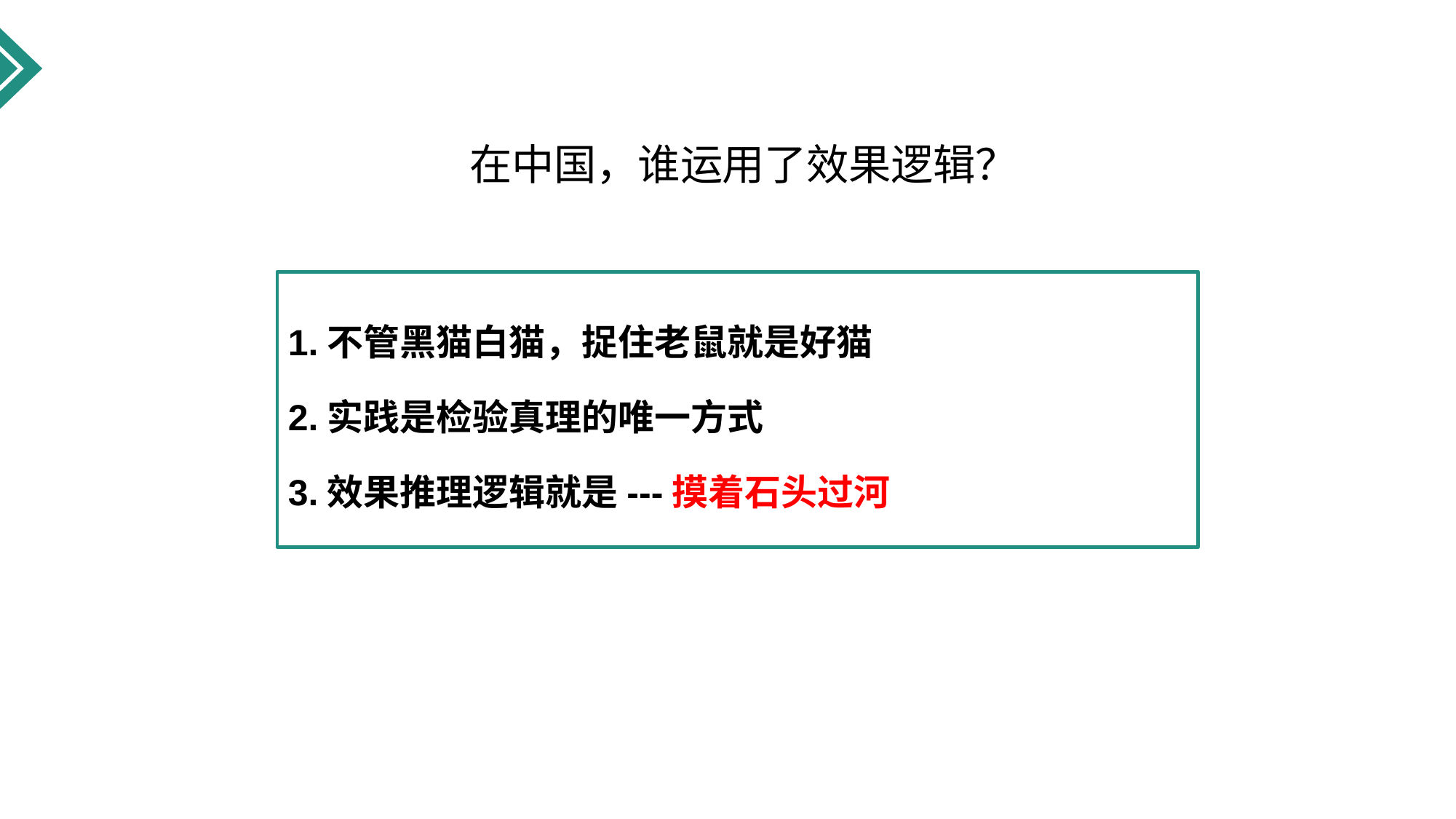

# 在中国，谁运用了效果逻辑？
1.不管黑猫白猫，捉住老鼠就是好猫
2.实践是检验真理的唯一方式
3.效果推理逻辑就是---摸着石头过河